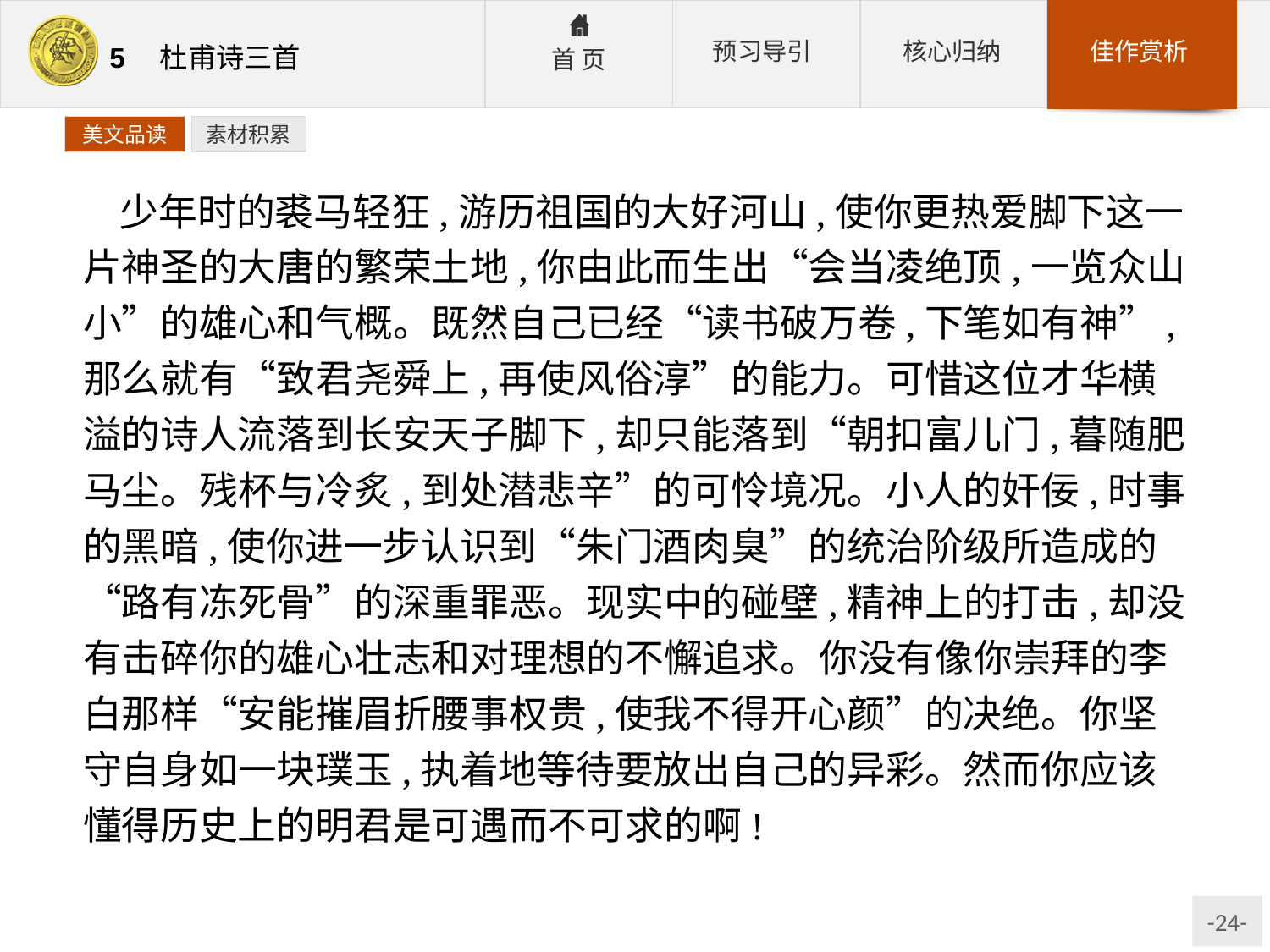

美文品读
素材积累
少年时的裘马轻狂,游历祖国的大好河山,使你更热爱脚下这一片神圣的大唐的繁荣土地,你由此而生出“会当凌绝顶,一览众山小”的雄心和气概。既然自己已经“读书破万卷,下笔如有神”,那么就有“致君尧舜上,再使风俗淳”的能力。可惜这位才华横溢的诗人流落到长安天子脚下,却只能落到“朝扣富儿门,暮随肥马尘。残杯与冷炙,到处潜悲辛”的可怜境况。小人的奸佞,时事的黑暗,使你进一步认识到“朱门酒肉臭”的统治阶级所造成的“路有冻死骨”的深重罪恶。现实中的碰壁,精神上的打击,却没有击碎你的雄心壮志和对理想的不懈追求。你没有像你崇拜的李白那样“安能摧眉折腰事权贵,使我不得开心颜”的决绝。你坚守自身如一块璞玉,执着地等待要放出自己的异彩。然而你应该懂得历史上的明君是可遇而不可求的啊!